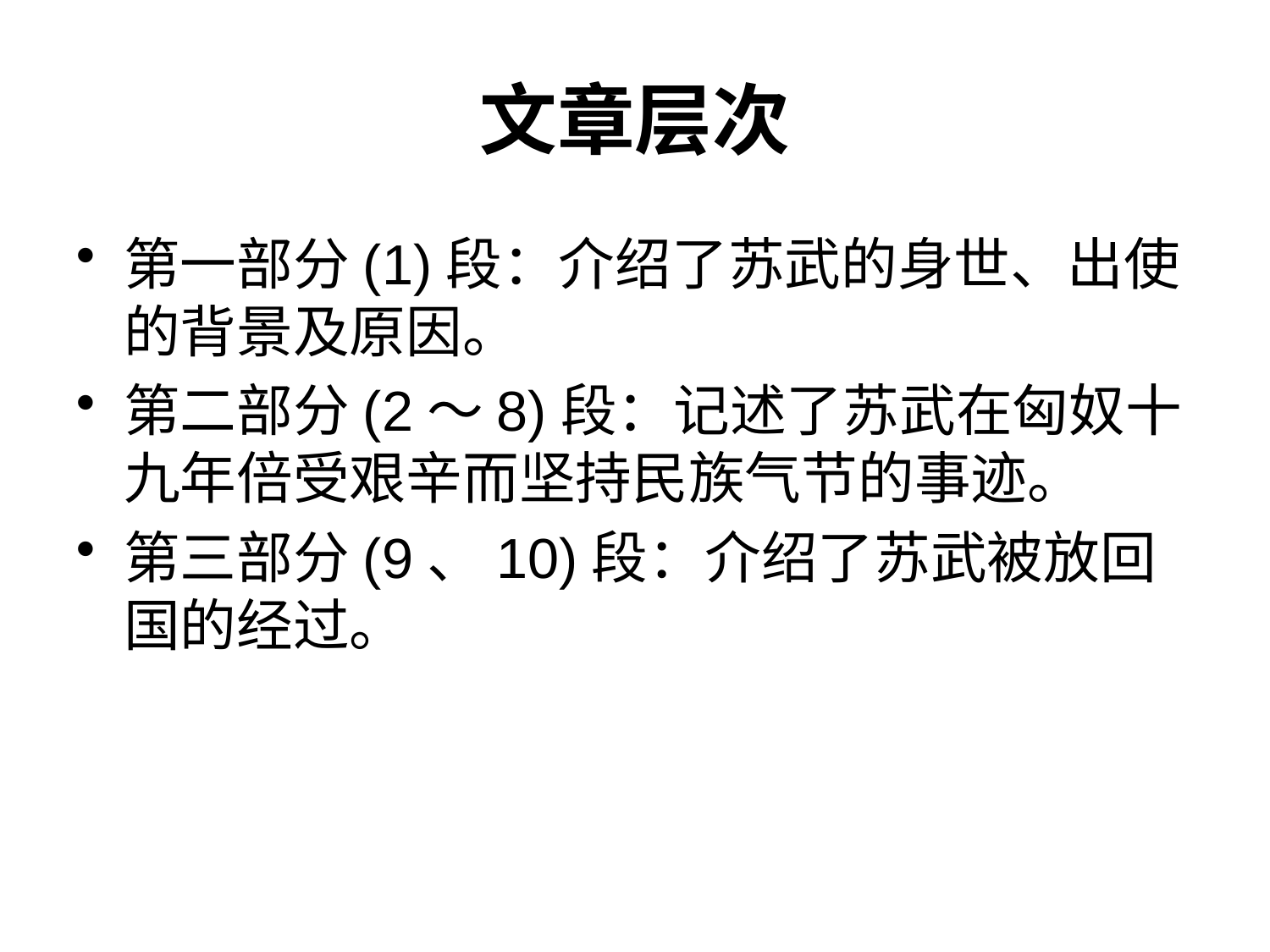

# 文章层次
第一部分(1)段：介绍了苏武的身世、出使的背景及原因。
第二部分(2～8)段：记述了苏武在匈奴十九年倍受艰辛而坚持民族气节的事迹。
第三部分(9、10)段：介绍了苏武被放回国的经过。